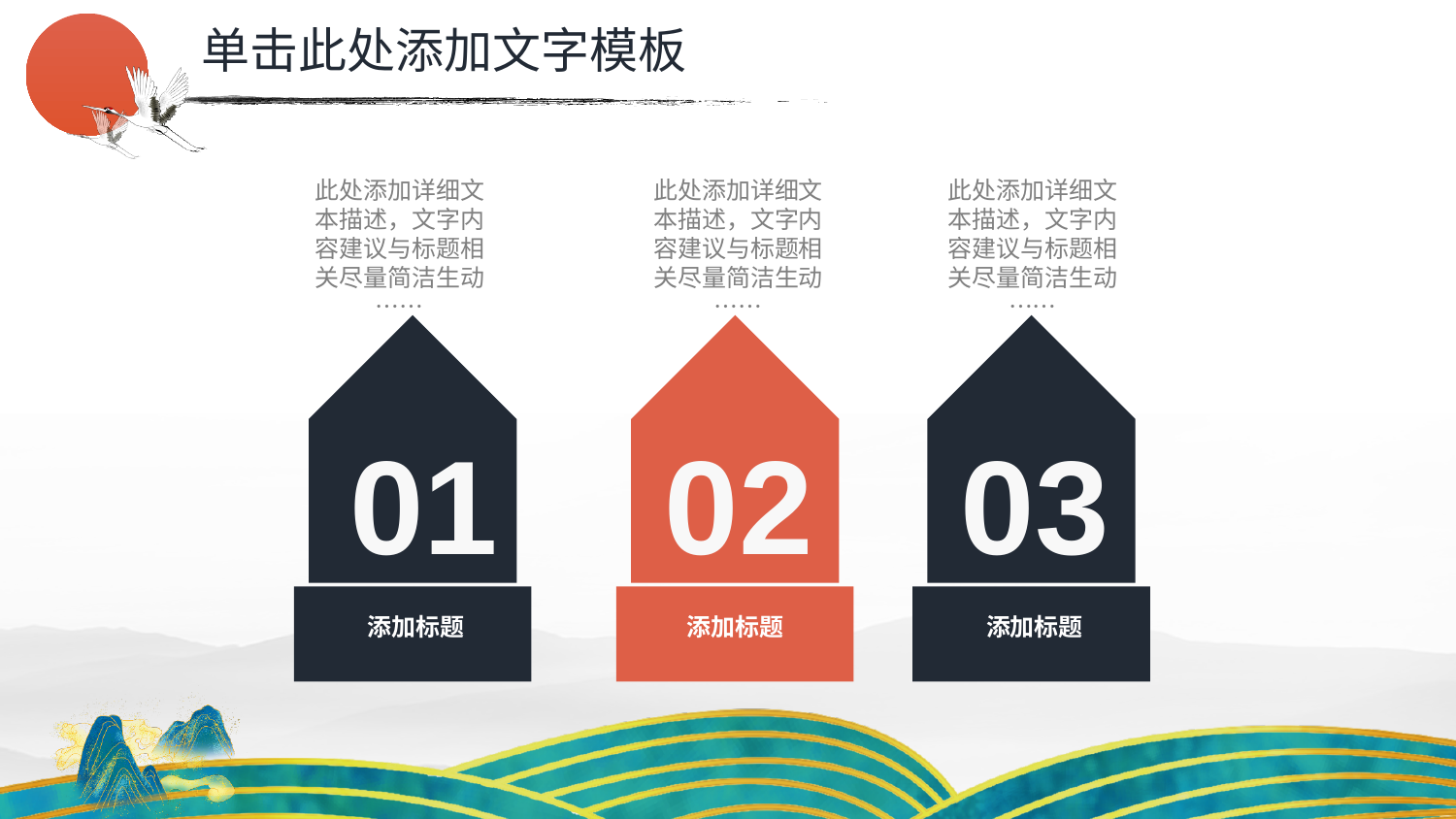

单击此处添加文字模板
此处添加详细文本描述，文字内容建议与标题相关尽量简洁生动……
此处添加详细文本描述，文字内容建议与标题相关尽量简洁生动……
此处添加详细文本描述，文字内容建议与标题相关尽量简洁生动……

01
02
03
添加标题
添加标题
添加标题